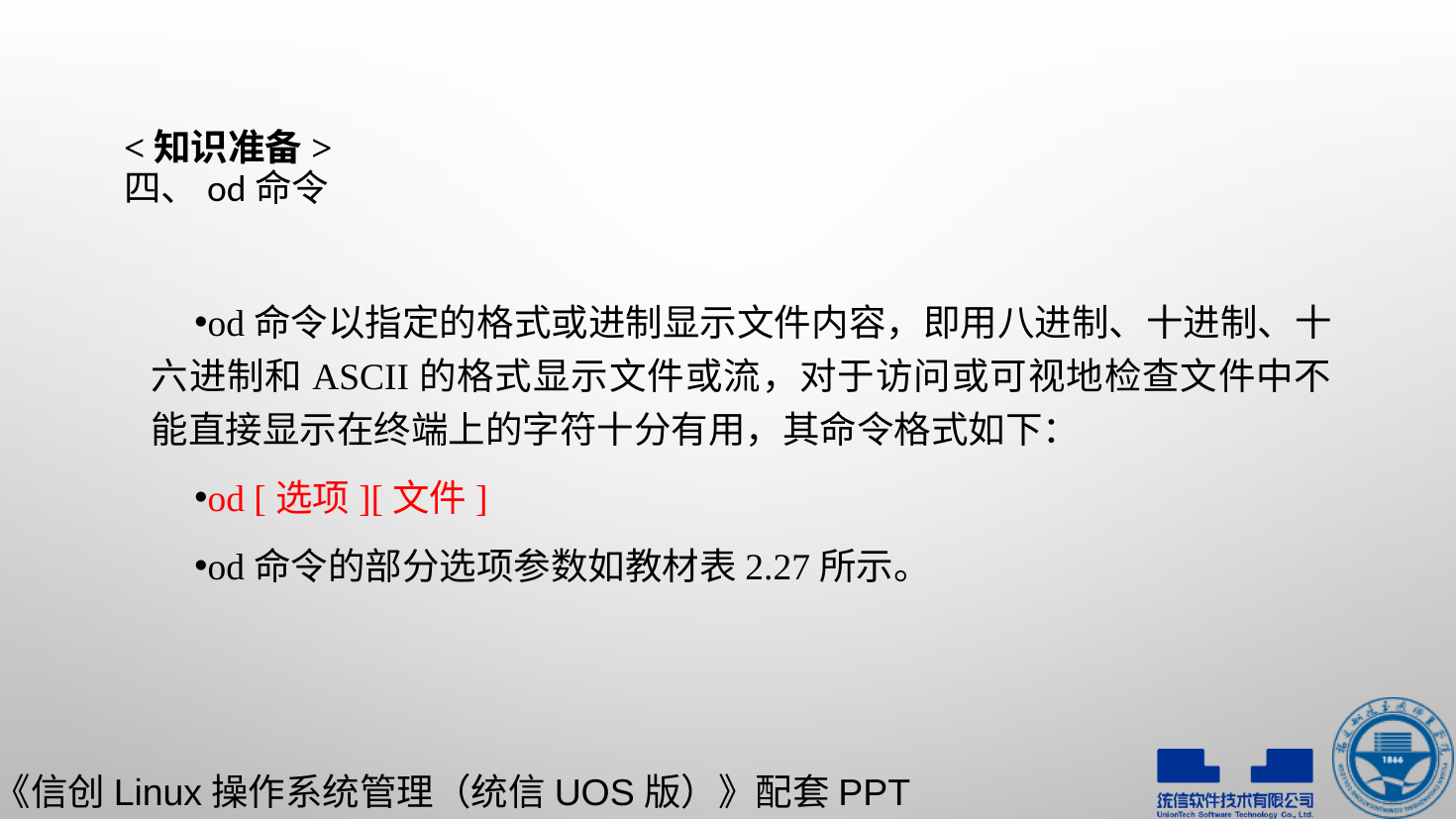

# <知识准备> 四、od命令
od命令以指定的格式或进制显示文件内容，即用八进制、十进制、十六进制和ASCII的格式显示文件或流，对于访问或可视地检查文件中不能直接显示在终端上的字符十分有用，其命令格式如下：
od [选项][文件]
od命令的部分选项参数如教材表2.27所示。